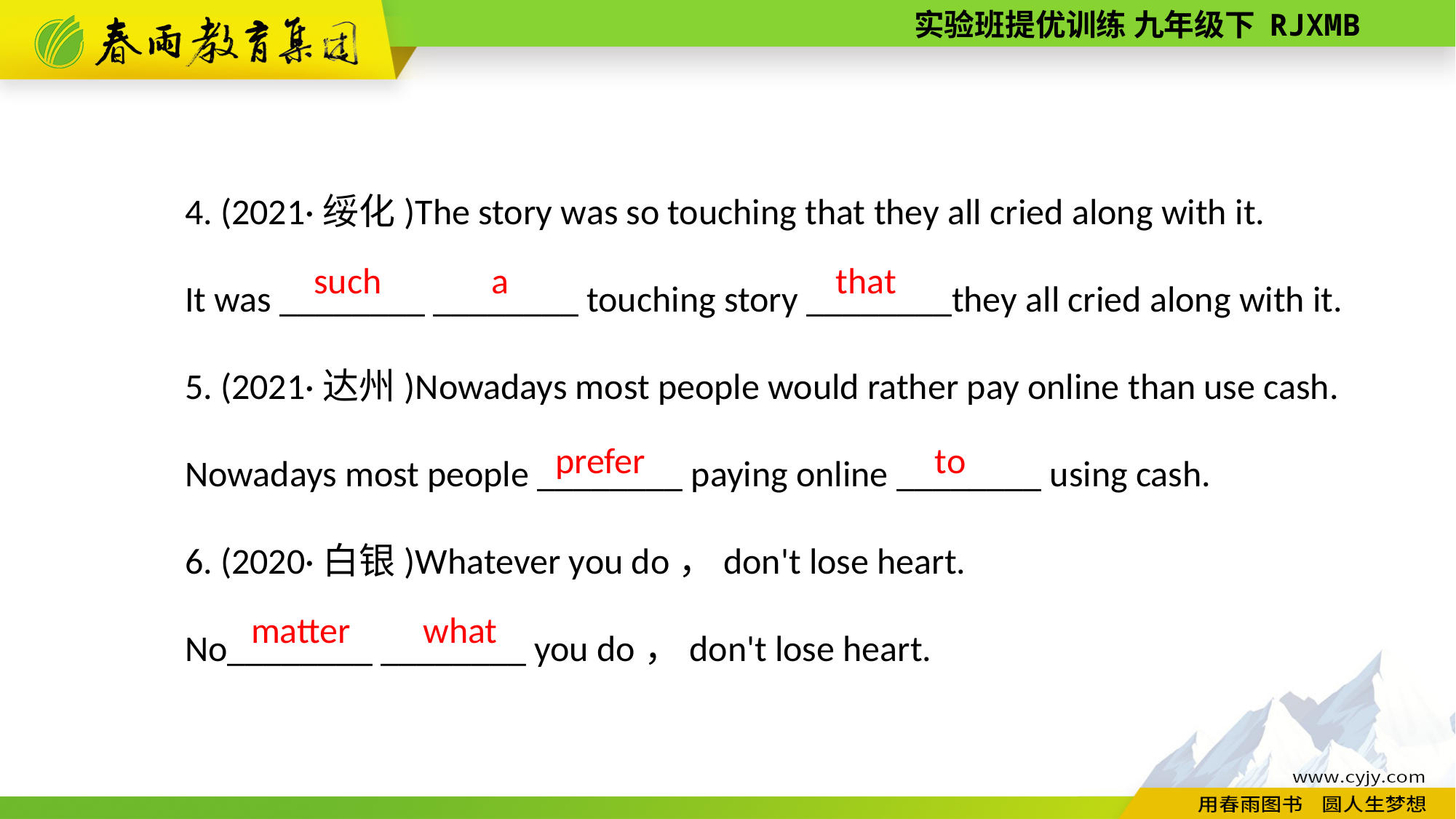

4. (2021·绥化)The story was so touching that they all cried along with it.
It was ________ ________ touching story ________they all cried along with it.
5. (2021·达州)Nowadays most people would rather pay online than use cash.
Nowadays most people ________ paying online ________ using cash.
6. (2020·白银)Whatever you do，don't lose heart.
No________ ________ you do，don't lose heart.
that
 such
a
prefer
to
what
matter